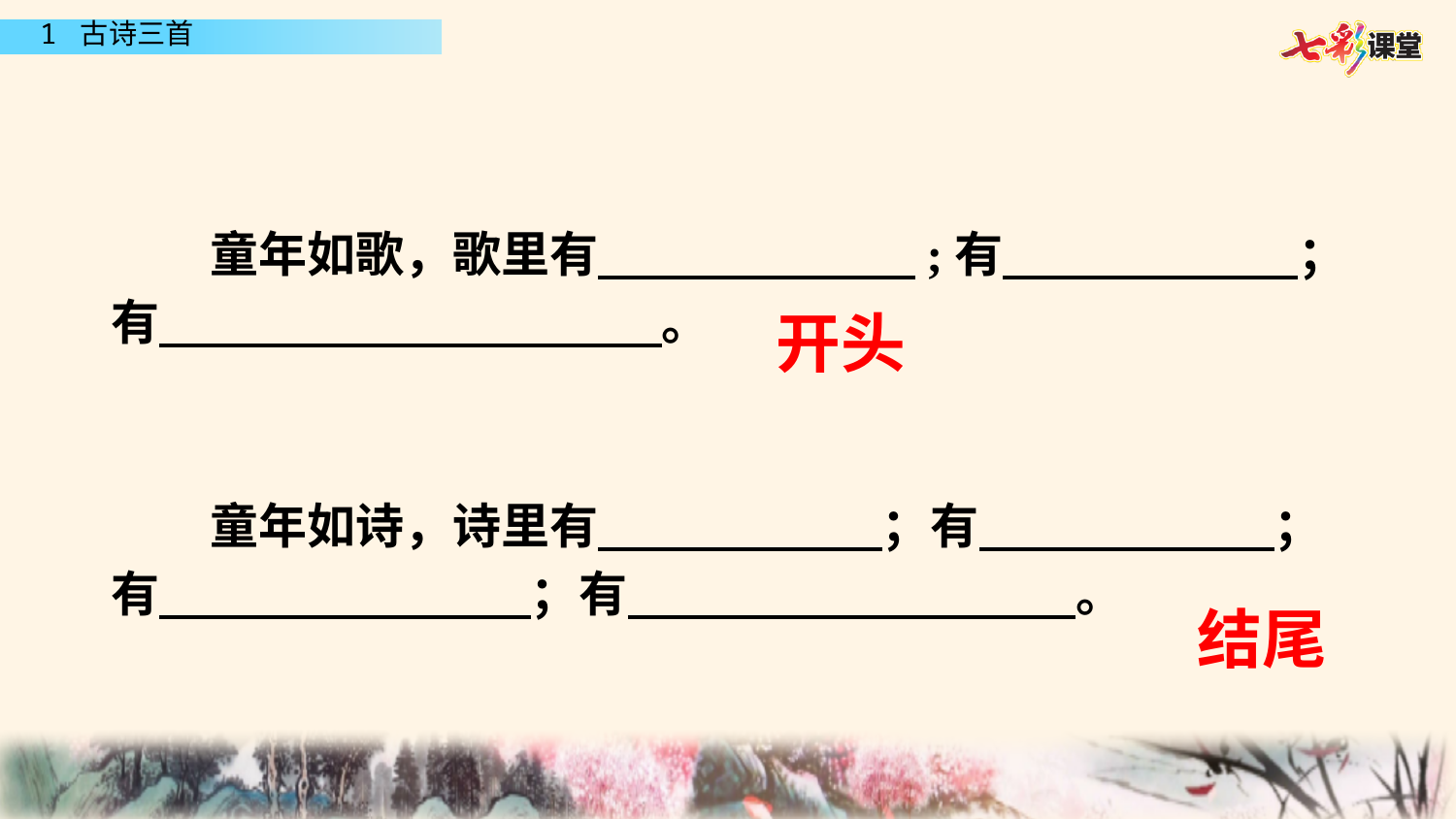

#
        童年如歌，歌里有                             ;有                           ；
有                                              。

        童年如诗，诗里有                          ；有                           ；
有                                  ；有                                         。
开头
结尾